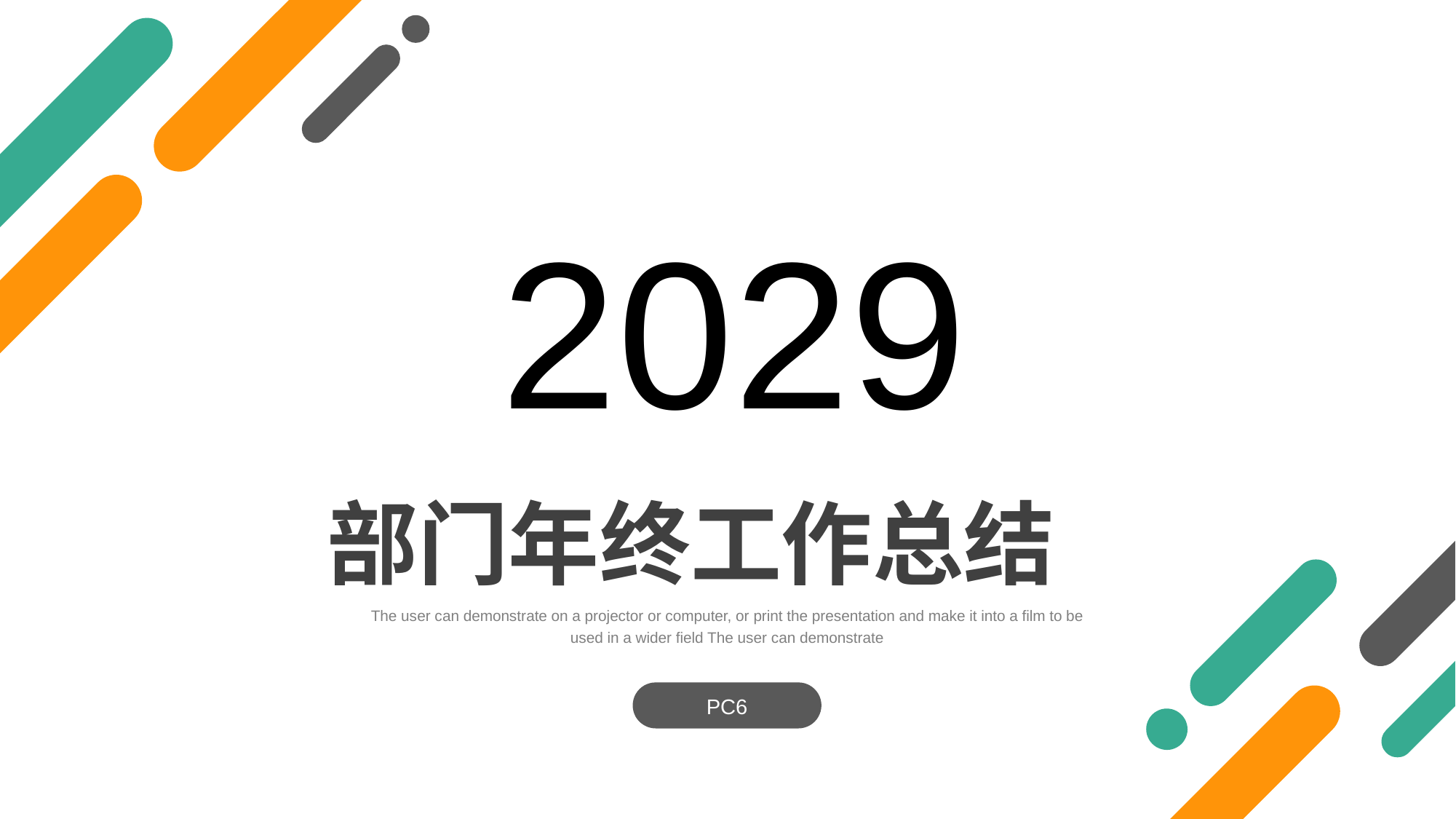

2029

部门年终工作总结

The user can demonstrate on a projector or computer, or print the presentation and make it into a film to be used in a wider field The user can demonstrate

PC6